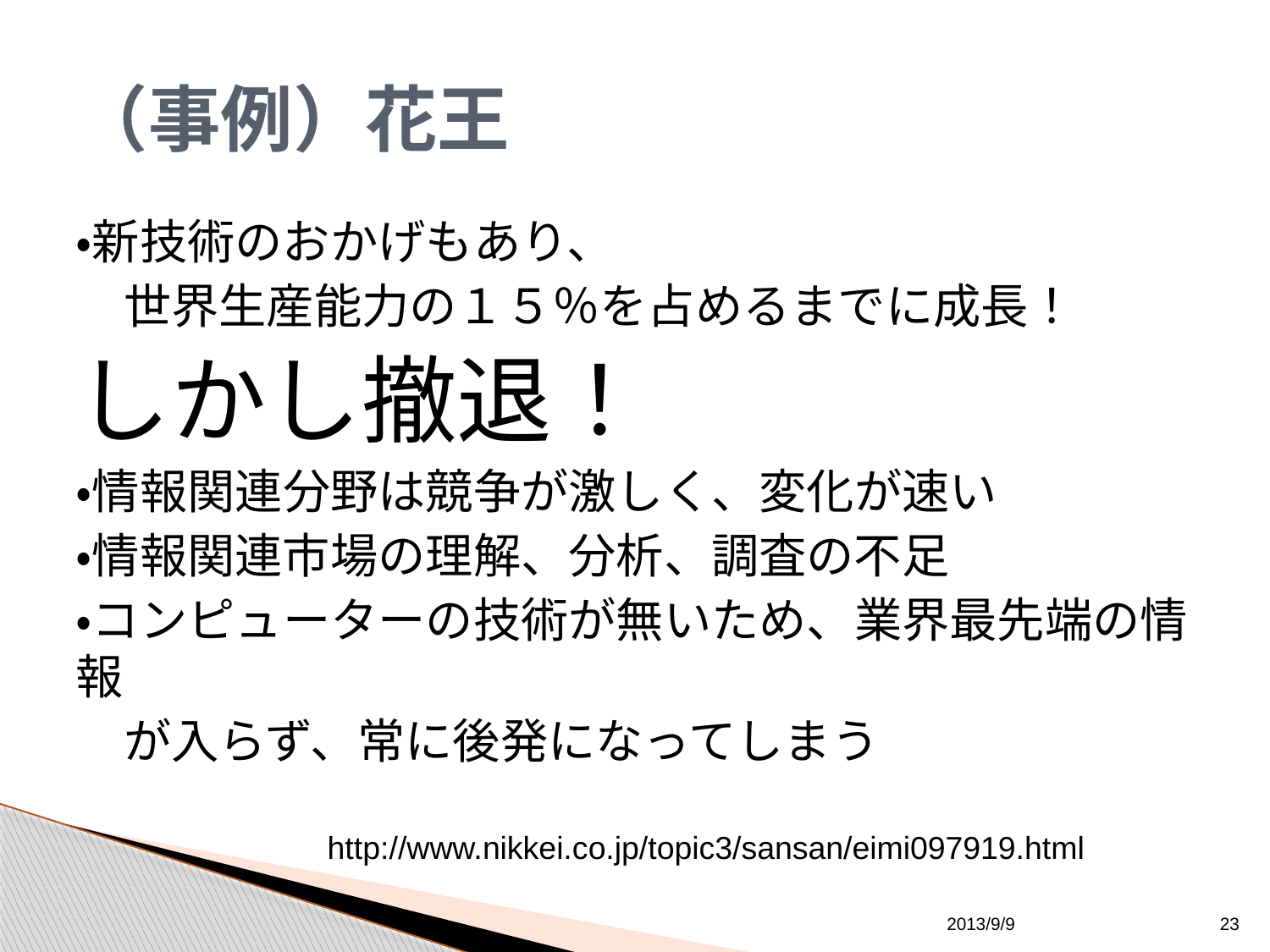

# （事例）花王
・新技術のおかげもあり、
　世界生産能力の１５％を占めるまでに成長！
しかし撤退！
・情報関連分野は競争が激しく、変化が速い
・情報関連市場の理解、分析、調査の不足
・コンピューターの技術が無いため、業界最先端の情報
　が入らず、常に後発になってしまう
http://www.nikkei.co.jp/topic3/sansan/eimi097919.html
2013/9/9
23